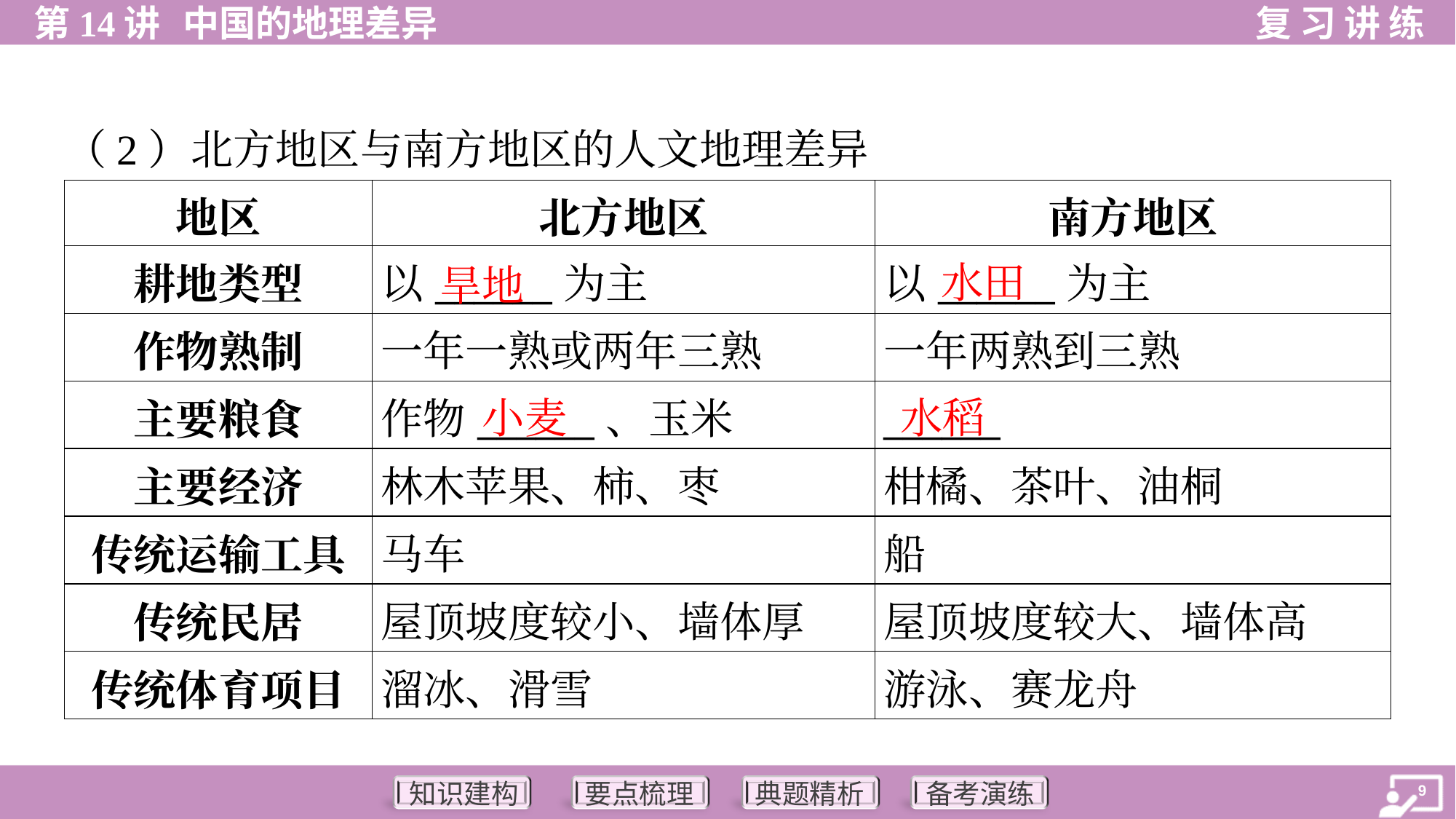

（2）北方地区与南方地区的人文地理差异
| 地区 | 北方地区 | 南方地区 |  |
| --- | --- | --- | --- |
| 耕地类型 | 以\_\_\_\_\_\_为主 | 以\_\_\_\_\_\_为主 |  |
| 作物熟制 | 一年一熟或两年三熟 | 一年两熟到三熟 |  |
| 主要粮食 | 作物\_\_\_\_\_\_、玉米 | \_\_\_\_\_\_ |  |
| 主要经济 | 林木苹果、柿、枣 | 柑橘、茶叶、油桐 |  |
| 传统运输工具 | 马车 | 船 |  |
| 传统民居 | 屋顶坡度较小、墙体厚 | 屋顶坡度较大、墙体高 |  |
| 传统体育项目 | 溜冰、滑雪 | 游泳、赛龙舟 |  |
水田
旱地
小麦
水稻